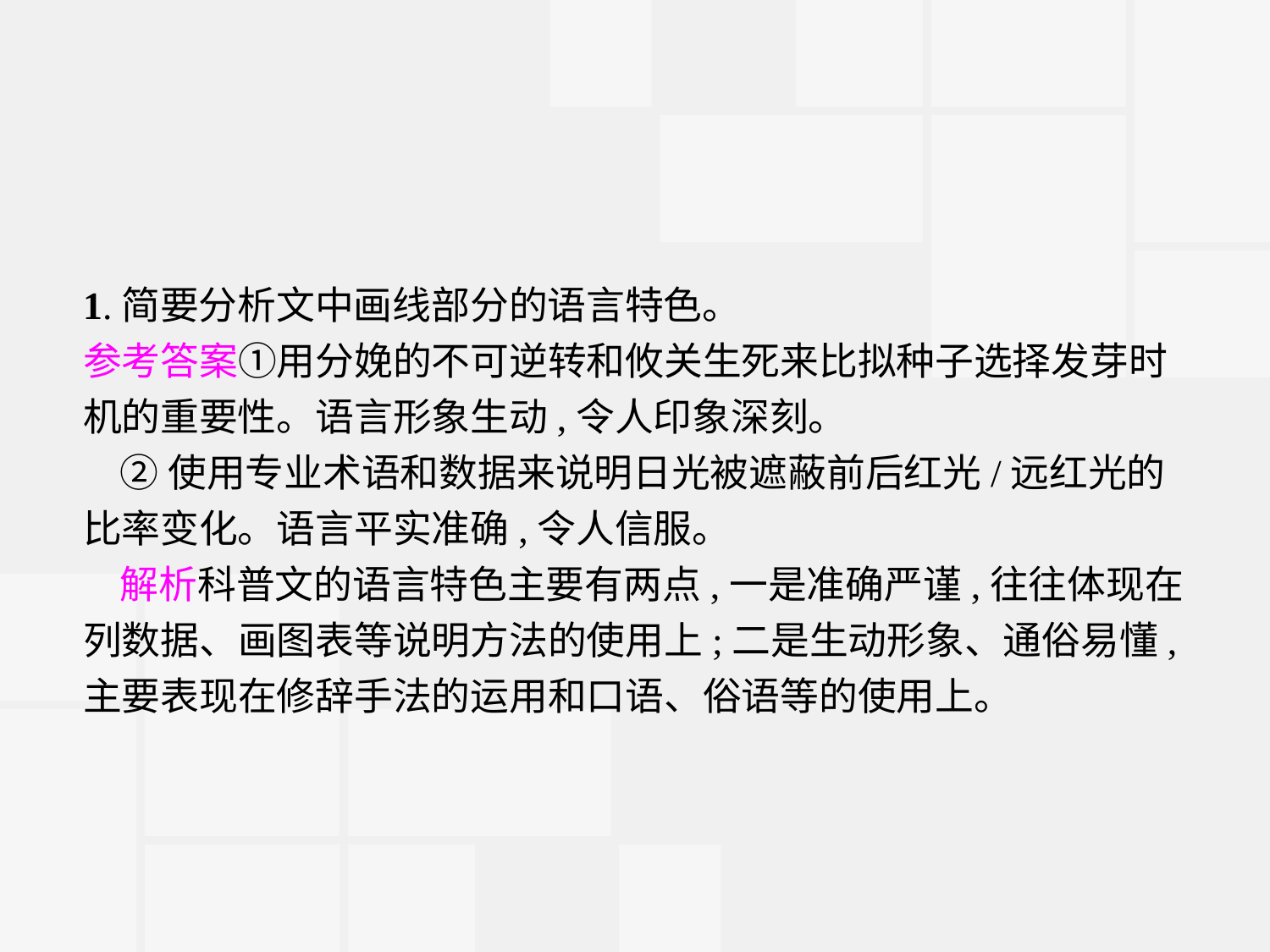

1.简要分析文中画线部分的语言特色。
参考答案①用分娩的不可逆转和攸关生死来比拟种子选择发芽时机的重要性。语言形象生动,令人印象深刻。
②使用专业术语和数据来说明日光被遮蔽前后红光/远红光的比率变化。语言平实准确,令人信服。
解析科普文的语言特色主要有两点,一是准确严谨,往往体现在列数据、画图表等说明方法的使用上;二是生动形象、通俗易懂,主要表现在修辞手法的运用和口语、俗语等的使用上。